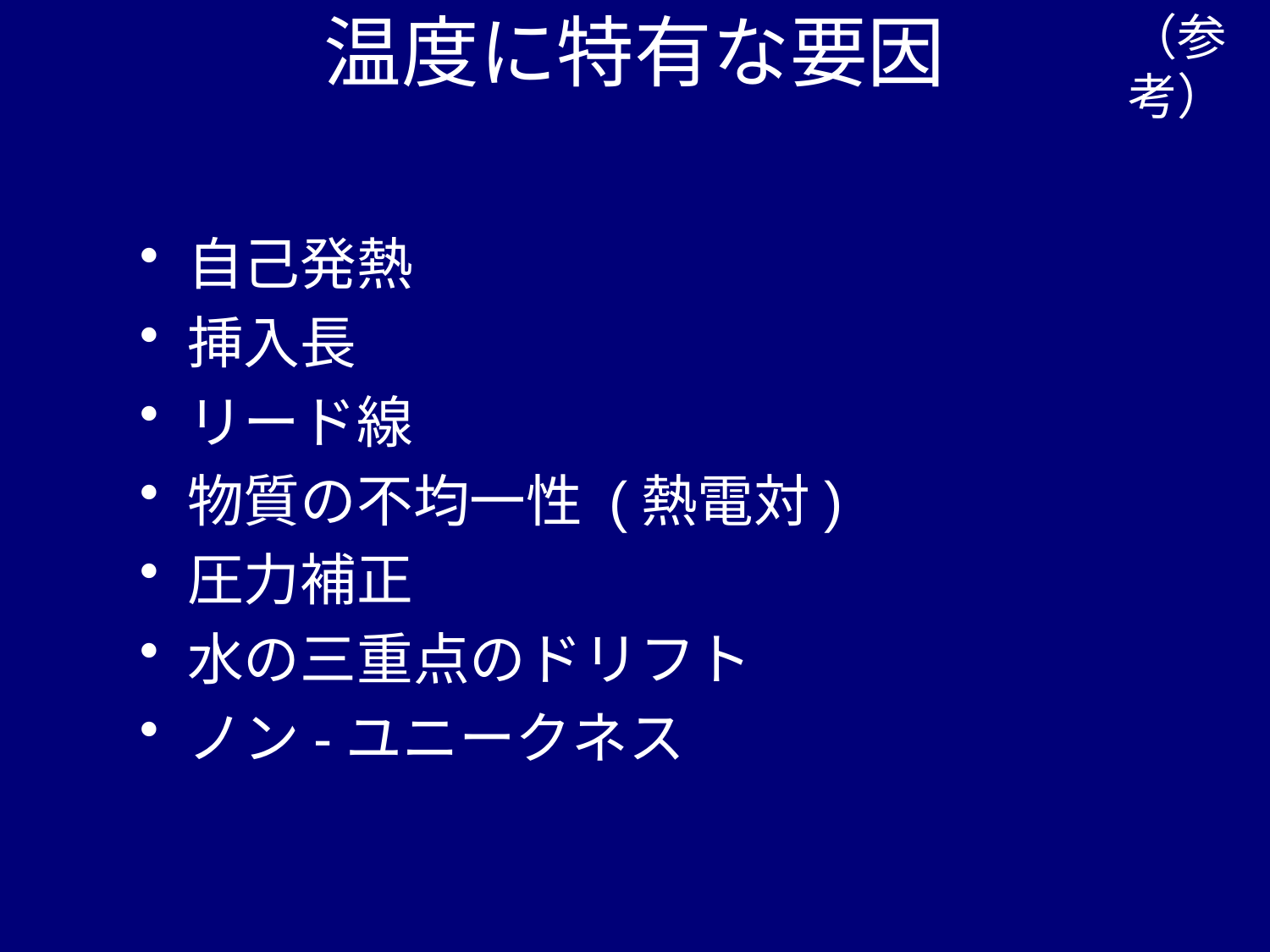

（参考）
# 温度に特有な要因
自己発熱
挿入長
リード線
物質の不均一性 (熱電対)
圧力補正
水の三重点のドリフト
ノン-ユニークネス